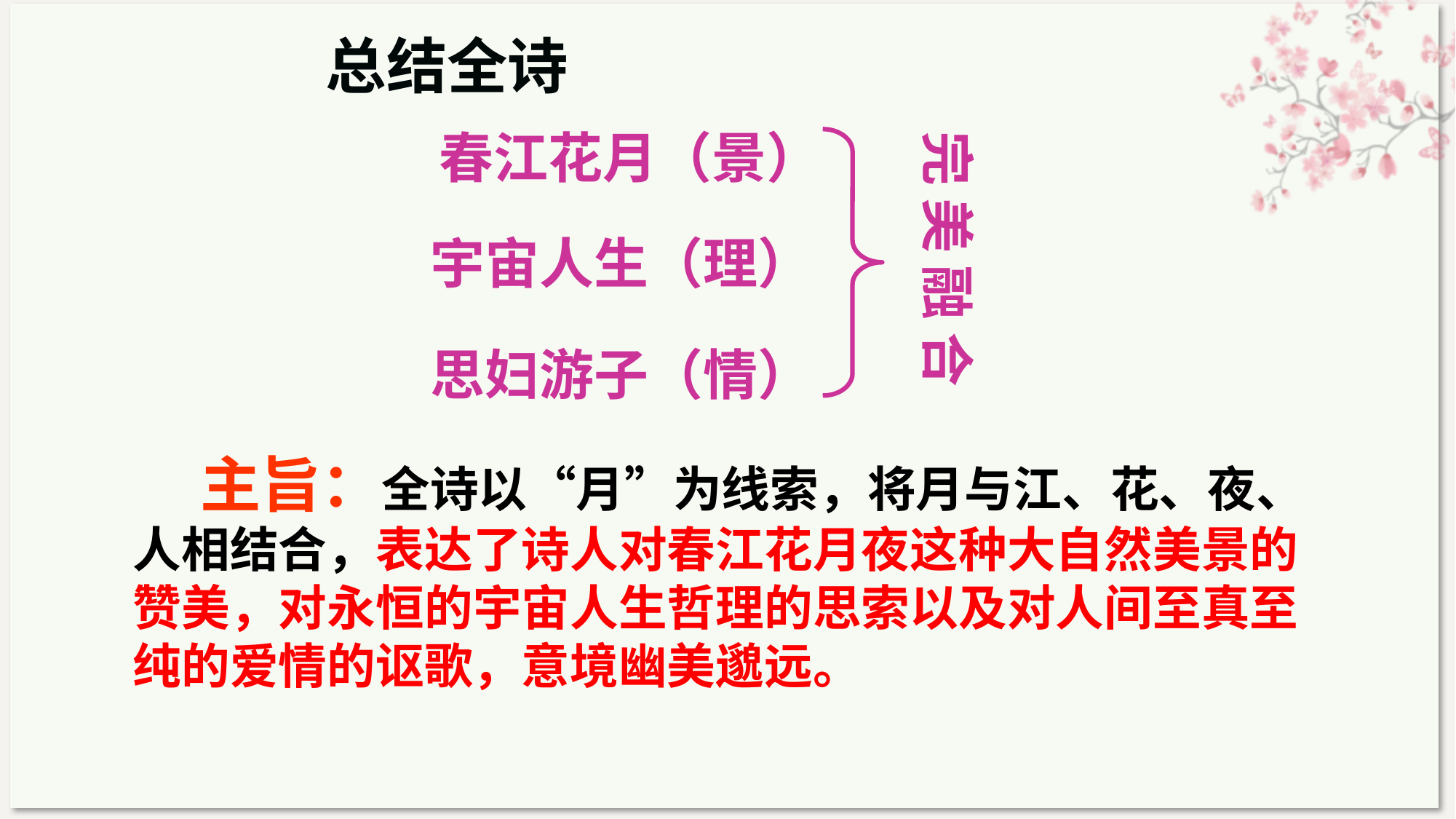

总结全诗
春江花月（景）
完 美 融 合

宇宙人生（理）
思妇游子（情）
     主旨：全诗以“月”为线索，将月与江、花、夜、人相结合，表达了诗人对春江花月夜这种大自然美景的赞美，对永恒的宇宙人生哲理的思索以及对人间至真至纯的爱情的讴歌，意境幽美邈远。